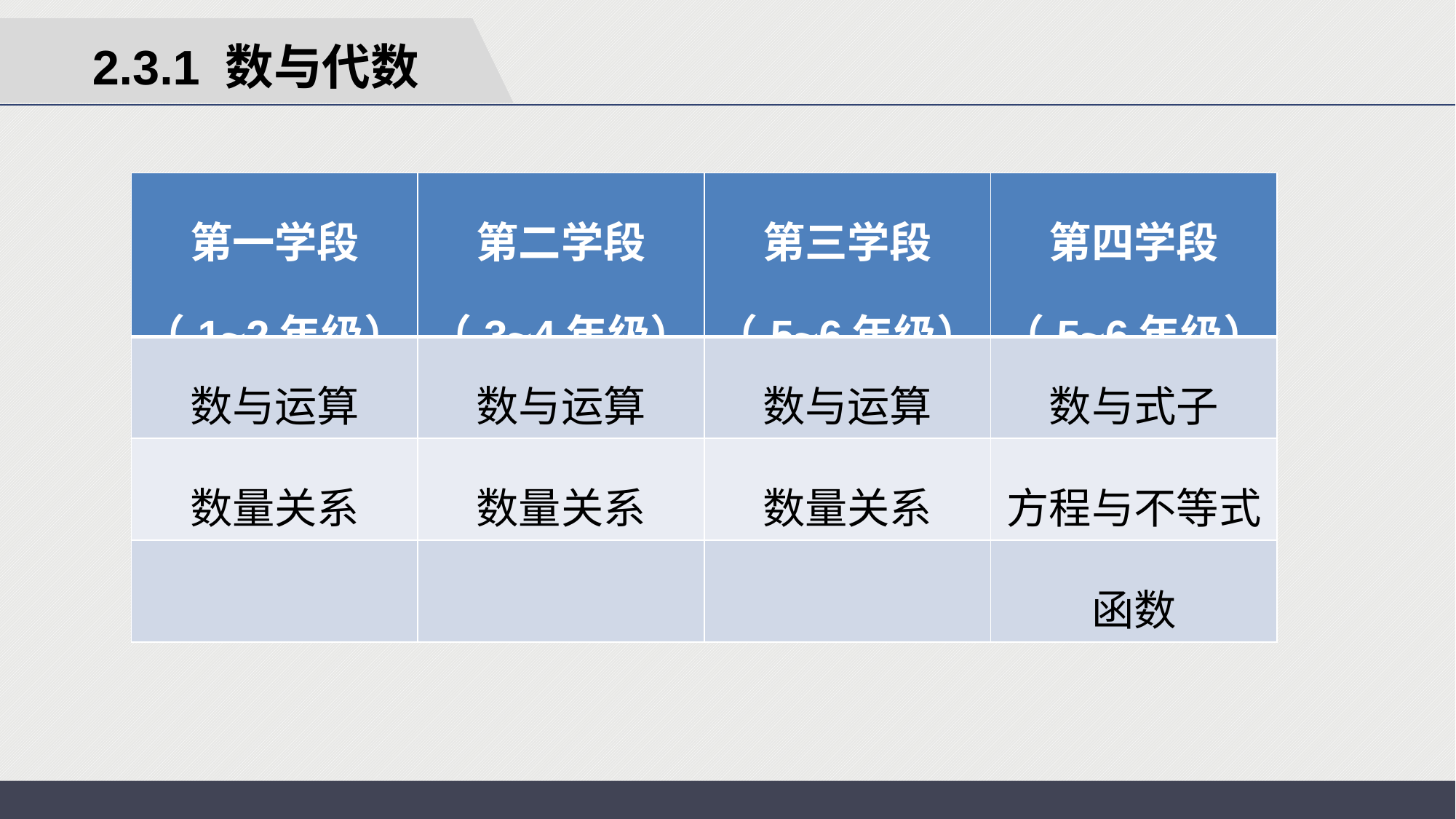

2.3.1 数与代数
| 第一学段（1~2年级） | 第二学段（3~4年级） | 第三学段（5~6年级） | 第四学段（5~6年级） |
| --- | --- | --- | --- |
| 数与运算 | 数与运算 | 数与运算 | 数与式子 |
| 数量关系 | 数量关系 | 数量关系 | 方程与不等式 |
|  |  |  | 函数 |